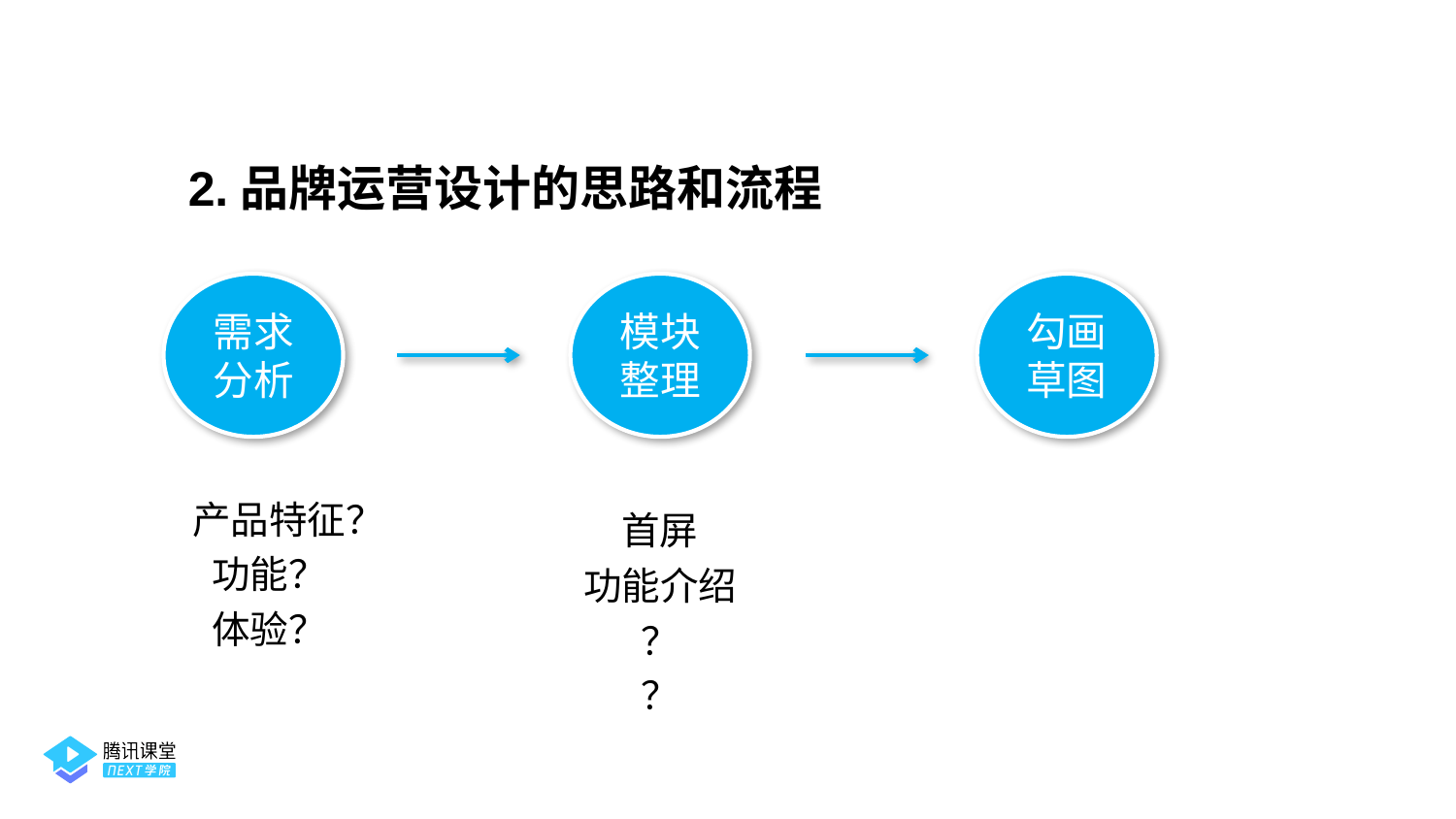

2.品牌运营设计的思路和流程
需求
分析
模块
整理
勾画
草图
产品特征？
功能？
体验？

首屏
功能介绍
？
？